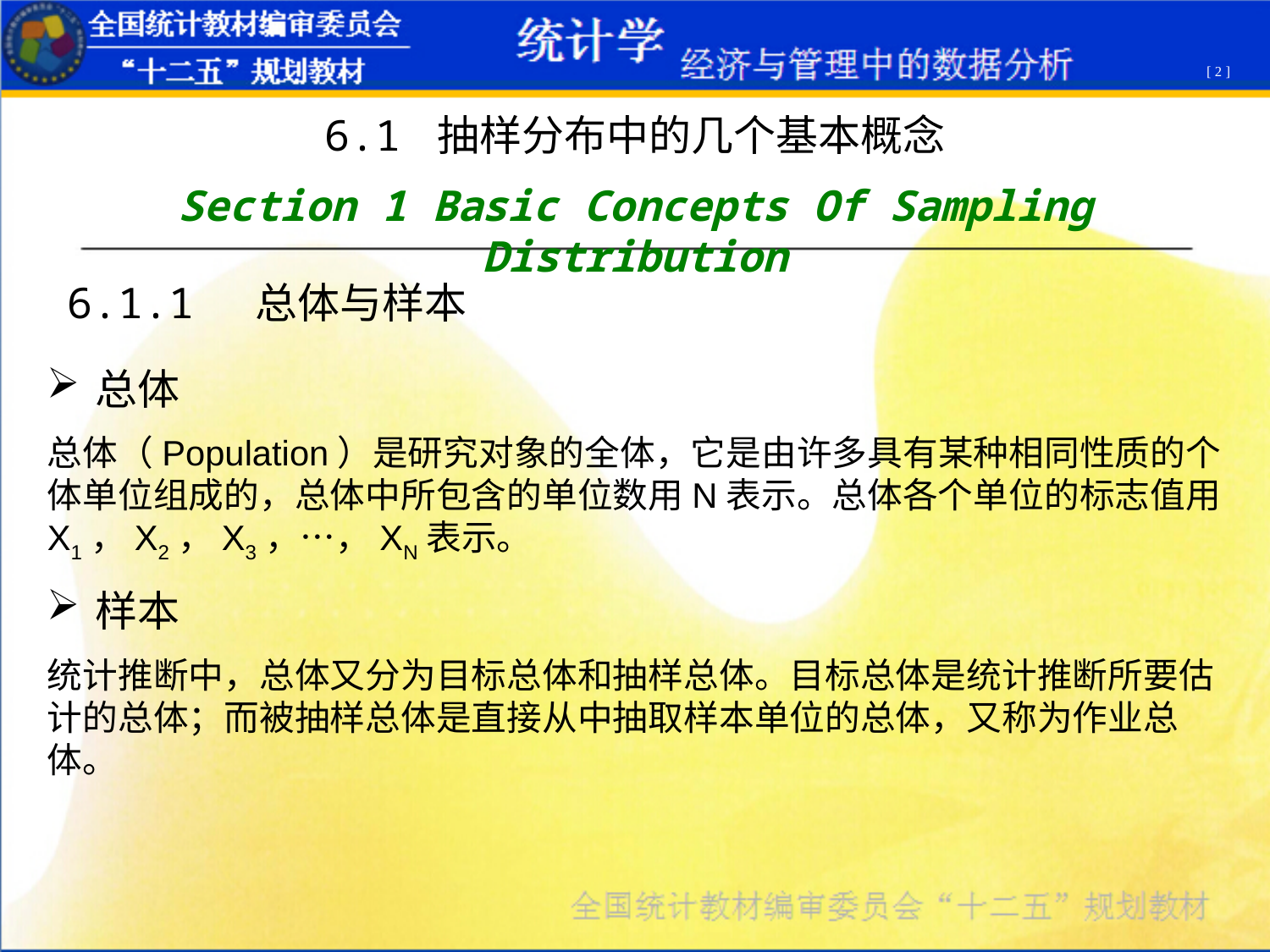

[ 2 ]
6.1 抽样分布中的几个基本概念
Section 1 Basic Concepts Of Sampling Distribution
6.1.1  总体与样本
总体
总体（Population）是研究对象的全体，它是由许多具有某种相同性质的个体单位组成的，总体中所包含的单位数用N表示。总体各个单位的标志值用X1，X2，X3，…，XN表示。
样本
统计推断中，总体又分为目标总体和抽样总体。目标总体是统计推断所要估计的总体；而被抽样总体是直接从中抽取样本单位的总体，又称为作业总体。